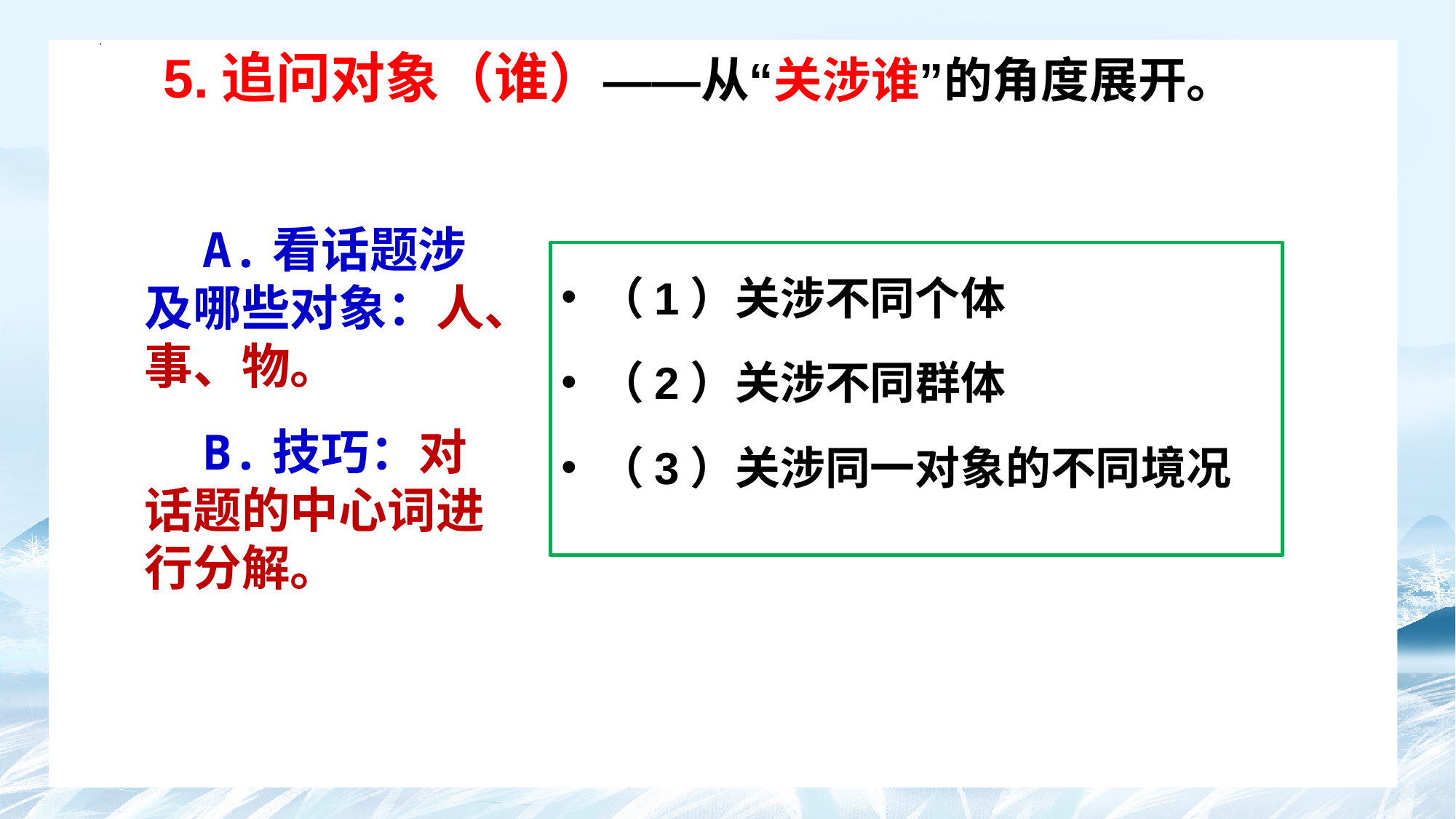

# 5.追问对象（谁）——从“关涉谁”的角度展开。
  A.看话题涉及哪些对象：人、事、物。
  B.技巧：对话题的中心词进行分解。
（1）关涉不同个体
（2）关涉不同群体
（3）关涉同一对象的不同境况